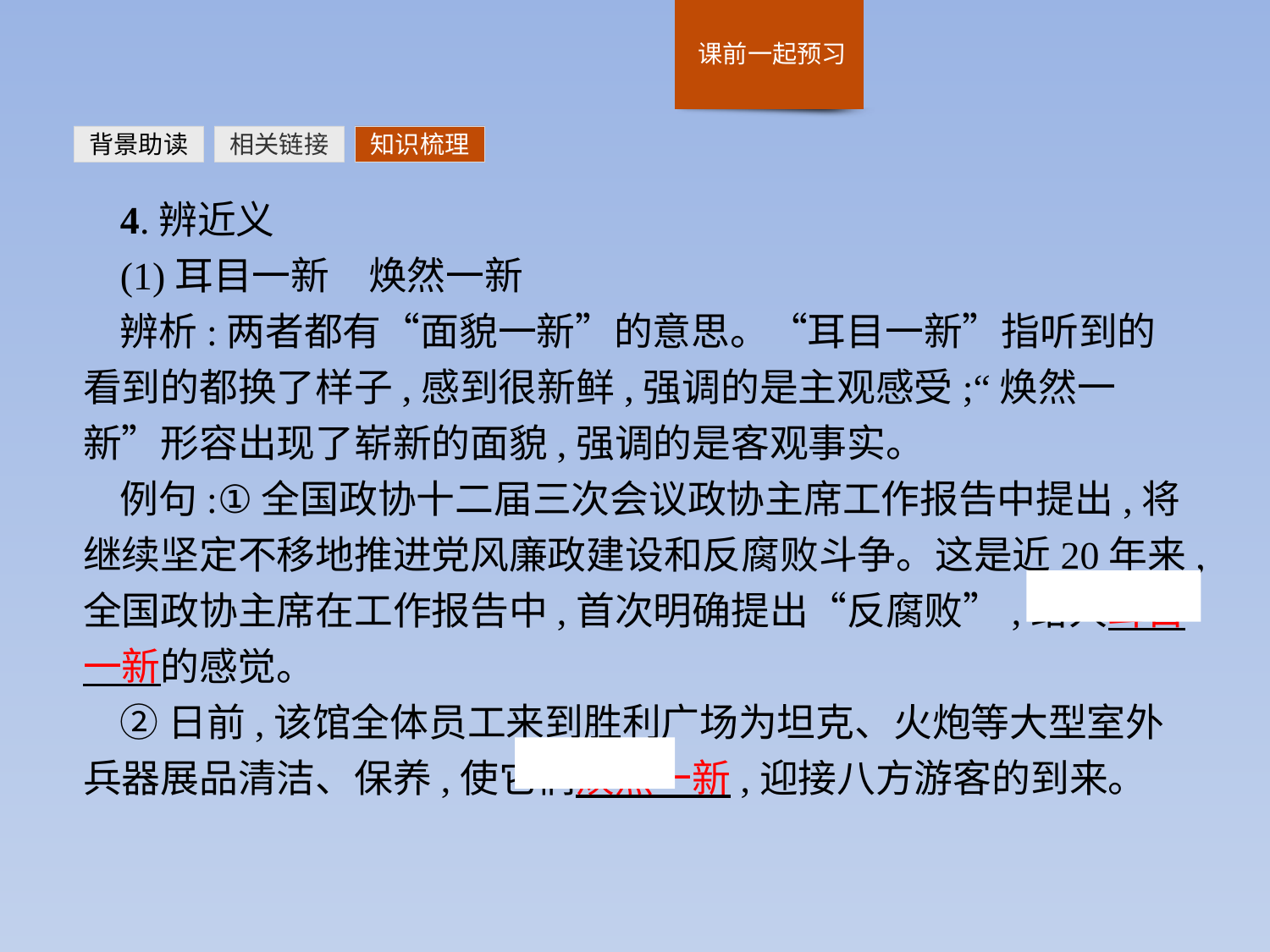

背景助读
相关链接
知识梳理
4.辨近义
(1)耳目一新　焕然一新
辨析:两者都有“面貌一新”的意思。“耳目一新”指听到的看到的都换了样子,感到很新鲜,强调的是主观感受;“焕然一新”形容出现了崭新的面貌,强调的是客观事实。
例句:①全国政协十二届三次会议政协主席工作报告中提出,将继续坚定不移地推进党风廉政建设和反腐败斗争。这是近20年来,全国政协主席在工作报告中,首次明确提出“反腐败”,给人耳目一新的感觉。
②日前,该馆全体员工来到胜利广场为坦克、火炮等大型室外兵器展品清洁、保养,使它们焕然一新,迎接八方游客的到来。